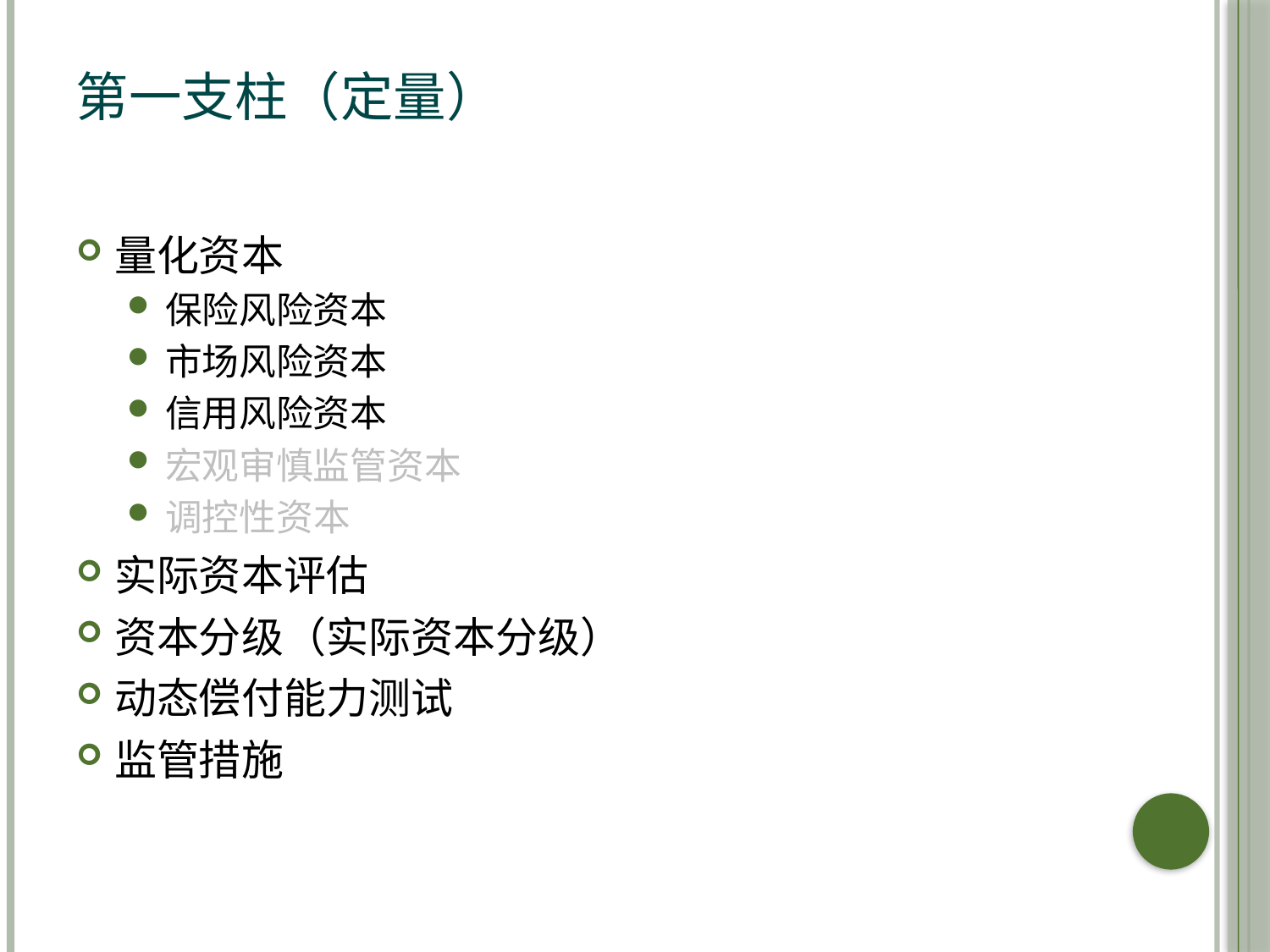

# 第一支柱（定量）
量化资本
保险风险资本
市场风险资本
信用风险资本
宏观审慎监管资本
调控性资本
实际资本评估
资本分级（实际资本分级）
动态偿付能力测试
监管措施